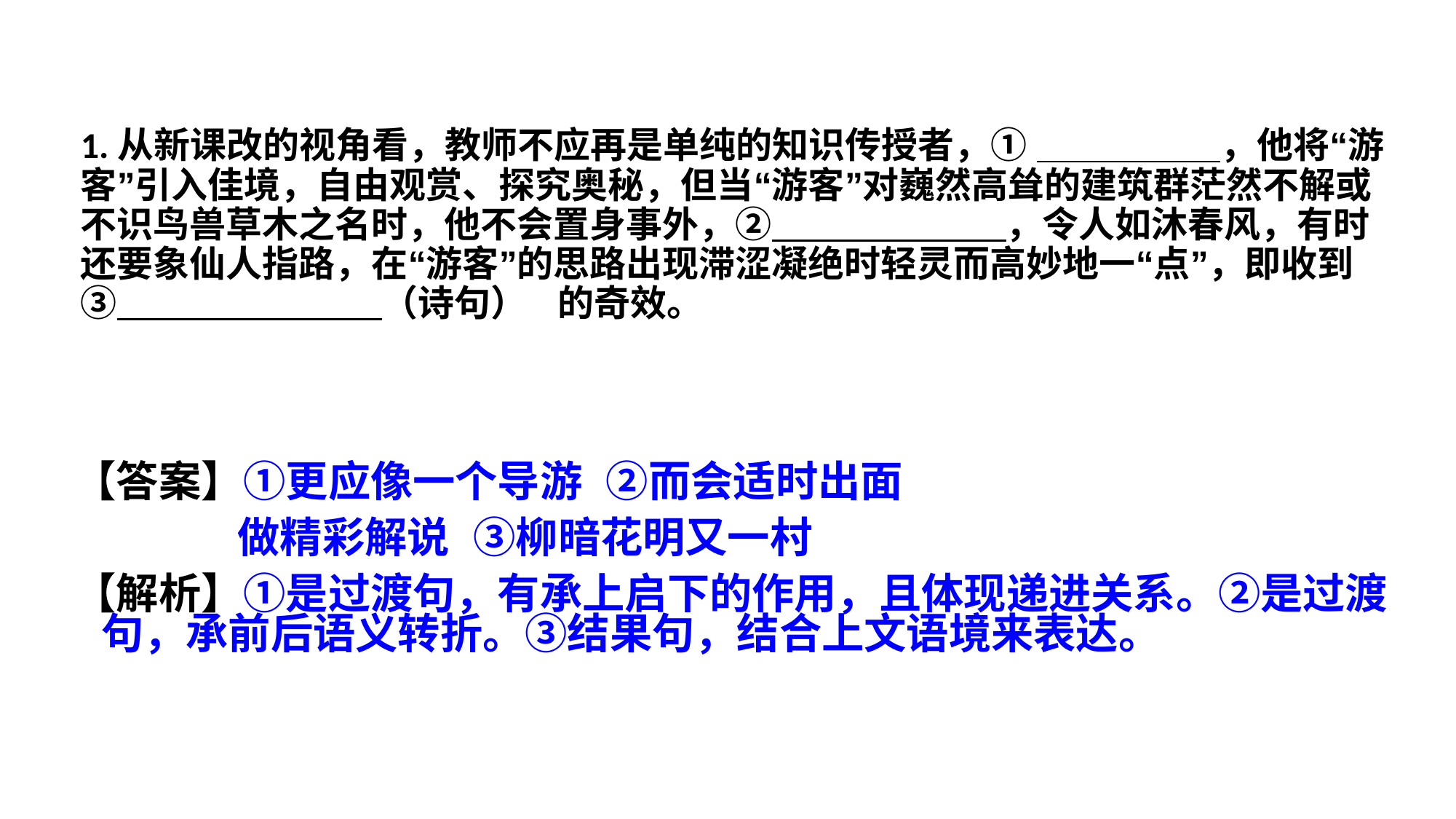

1.从新课改的视角看，教师不应再是单纯的知识传授者，①                   ，他将“游客”引入佳境，自由观赏、探究奥秘，但当“游客”对巍然高耸的建筑群茫然不解或不识鸟兽草木之名时，他不会置身事外，②                       ，令人如沐春风，有时还要象仙人指路，在“游客”的思路出现滞涩凝绝时轻灵而高妙地一“点”，即收到③                          （诗句）   的奇效。

【答案】①更应像一个导游  ②而会适时出面
             做精彩解说  ③柳暗花明又一村
【解析】①是过渡句，有承上启下的作用，且体现递进关系。②是过渡句，承前后语义转折。③结果句，结合上文语境来表达。